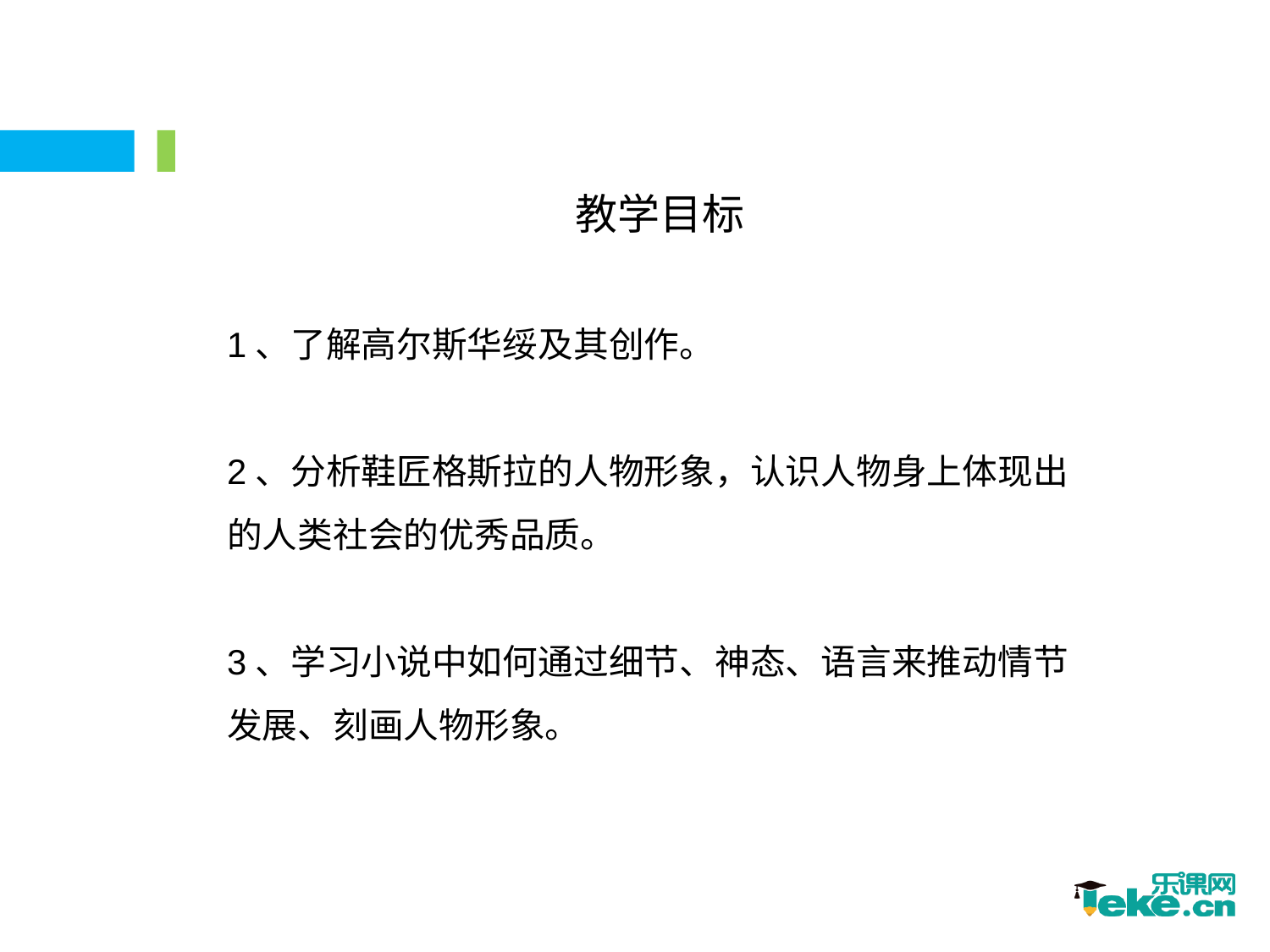

教学目标

1、了解高尔斯华绥及其创作。

2、分析鞋匠格斯拉的人物形象，认识人物身上体现出的人类社会的优秀品质。

3、学习小说中如何通过细节、神态、语言来推动情节发展、刻画人物形象。